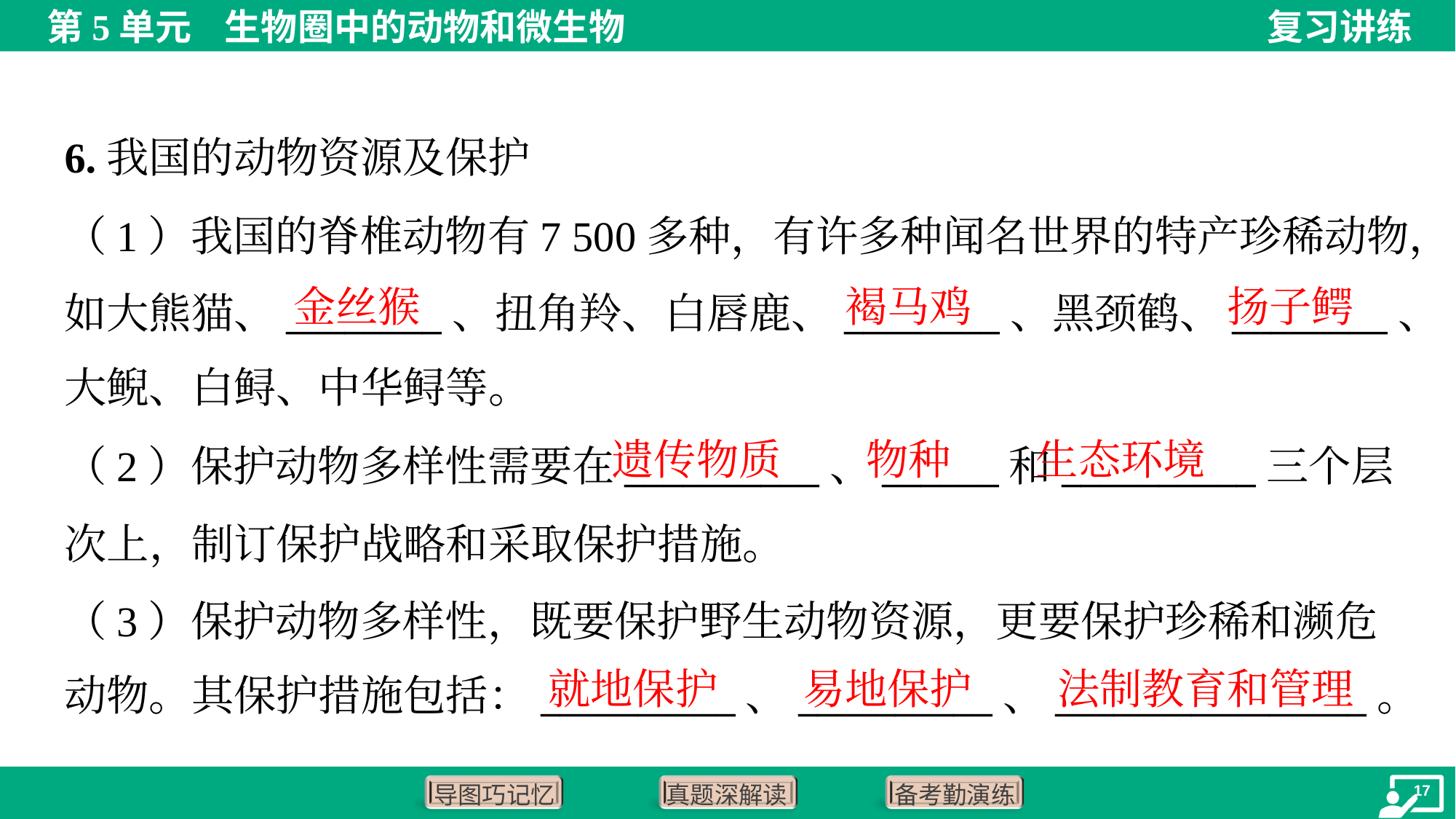

6.我国的动物资源及保护
（1）我国的脊椎动物有7 500多种，有许多种闻名世界的特产珍稀动物，
如大熊猫、________、扭角羚、白唇鹿、________、黑颈鹤、________、
大鲵、白鲟、中华鲟等。
金丝猴
褐马鸡
扬子鳄
遗传物质
物种
生态环境
（2）保护动物多样性需要在__________、______和__________三个层
次上，制订保护战略和采取保护措施。
（3）保护动物多样性，既要保护野生动物资源，更要保护珍稀和濒危
动物。其保护措施包括：__________、__________、________________。
就地保护
易地保护
法制教育和管理